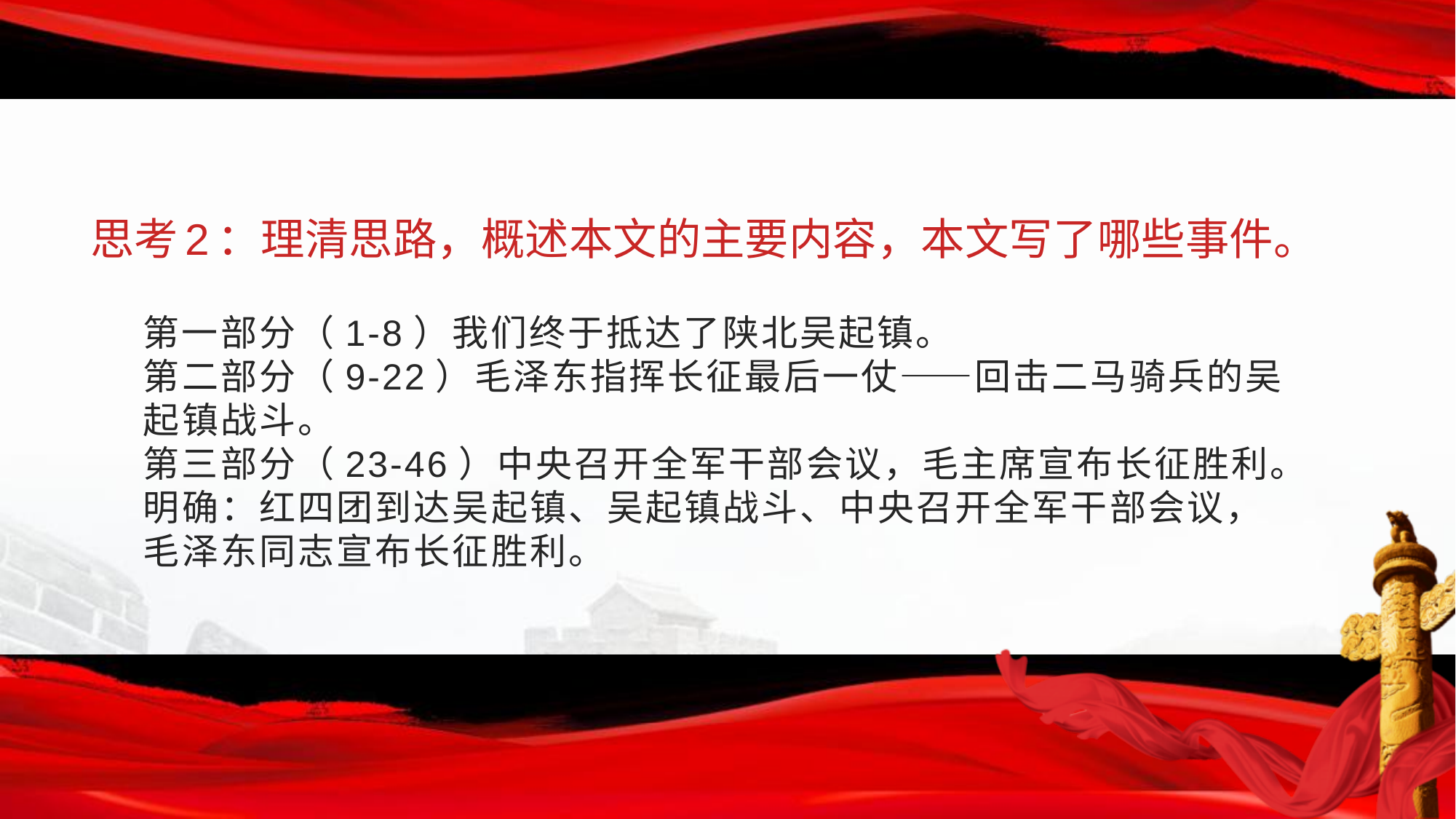

思考2：理清思路，概述本文的主要内容，本文写了哪些事件。
第一部分（1-8）我们终于抵达了陕北吴起镇。
第二部分（9-22）毛泽东指挥长征最后一仗——回击二马骑兵的吴起镇战斗。
第三部分（23-46）中央召开全军干部会议，毛主席宣布长征胜利。
明确：红四团到达吴起镇、吴起镇战斗、中央召开全军干部会议，毛泽东同志宣布长征胜利。